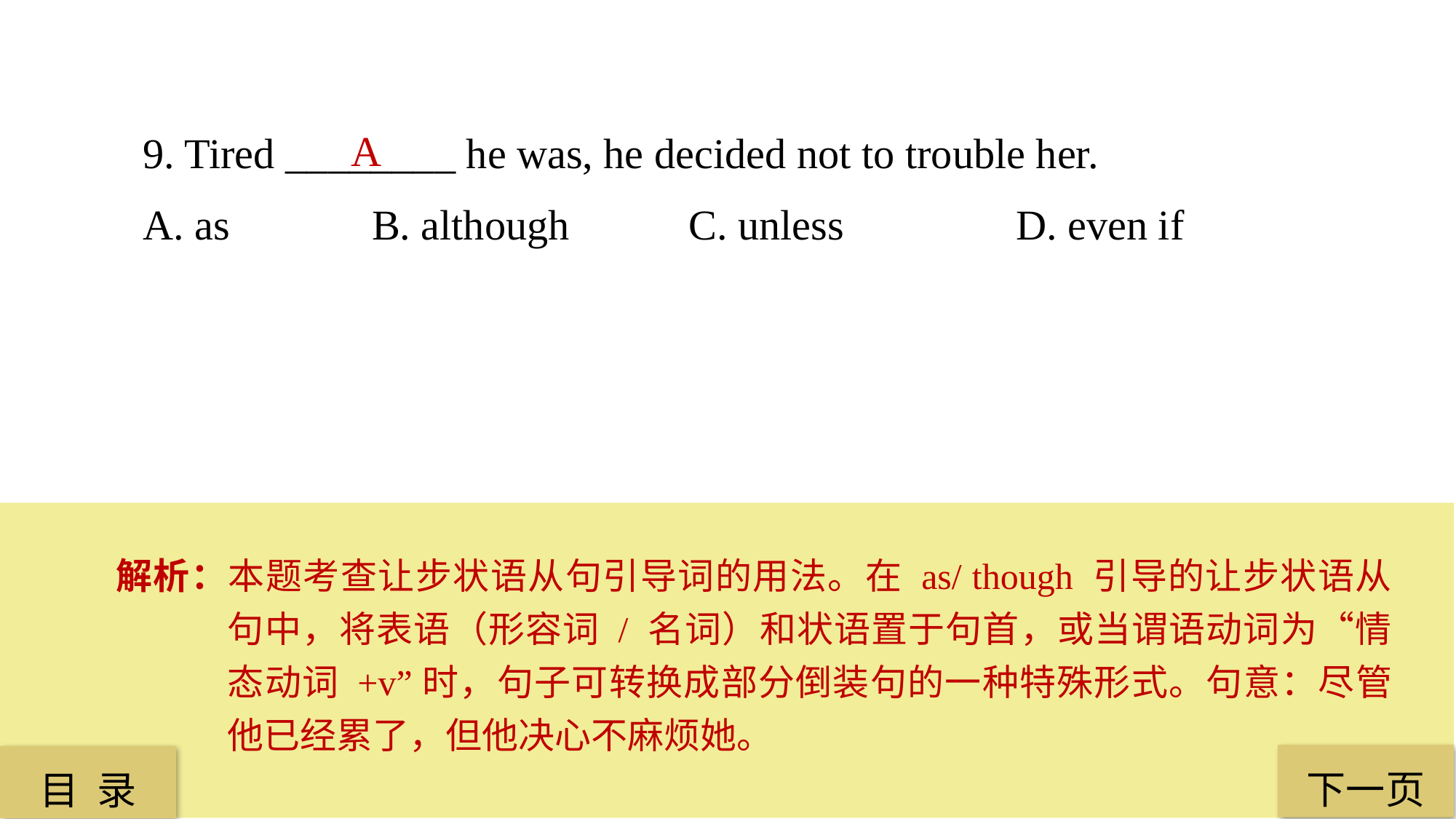

9. Tired ________ he was, he decided not to trouble her.
A. as		 B. although 	C. unless 		D. even if
A
解析：本题考查让步状语从句引导词的用法。在 as/ though 引导的让步状语从句中，将表语（形容词 / 名词）和状语置于句首，或当谓语动词为“情态动词 +v”时，句子可转换成部分倒装句的一种特殊形式。句意：尽管他已经累了，但他决心不麻烦她。